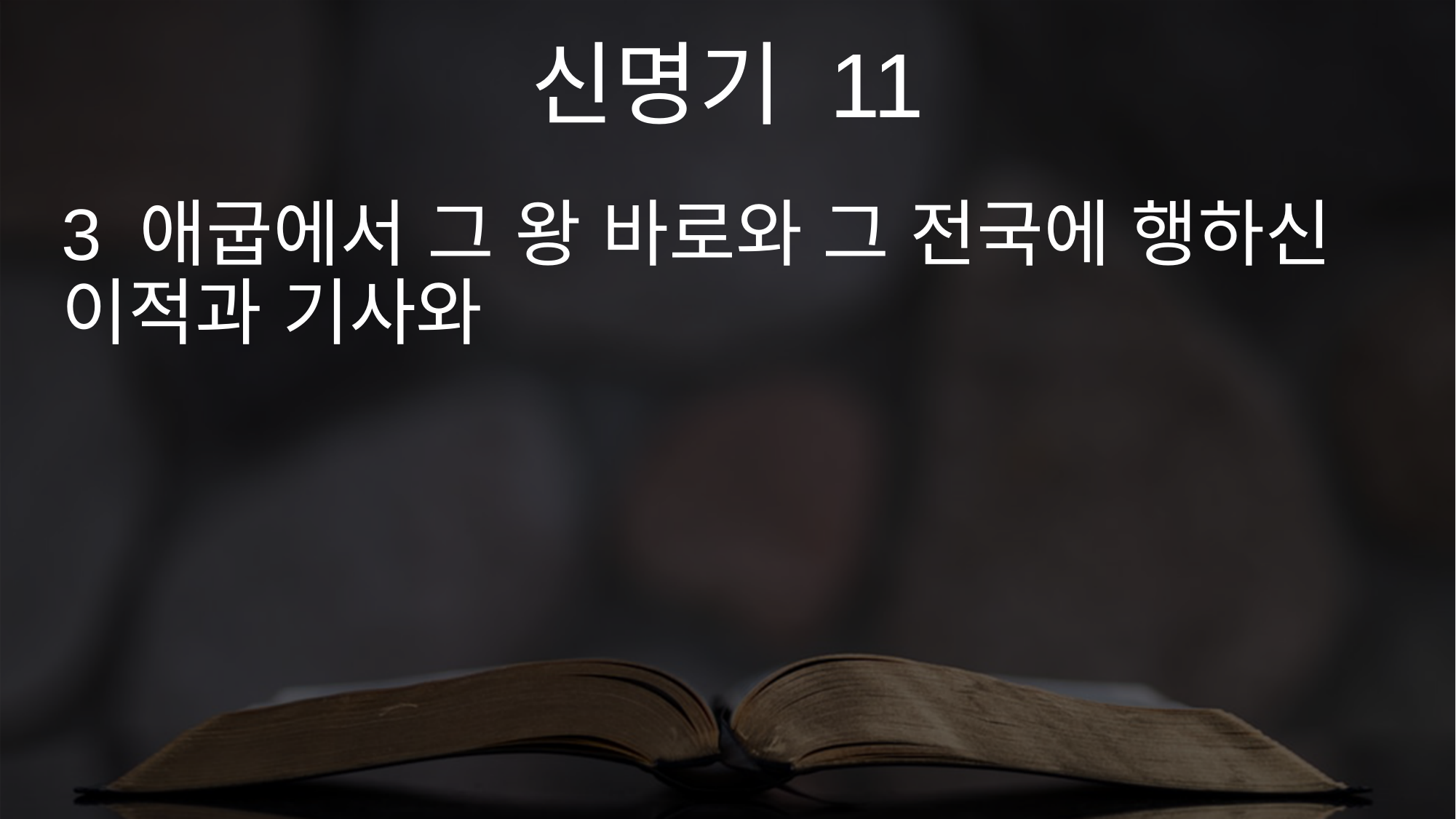

신명기 11
3 애굽에서 그 왕 바로와 그 전국에 행하신 이적과 기사와